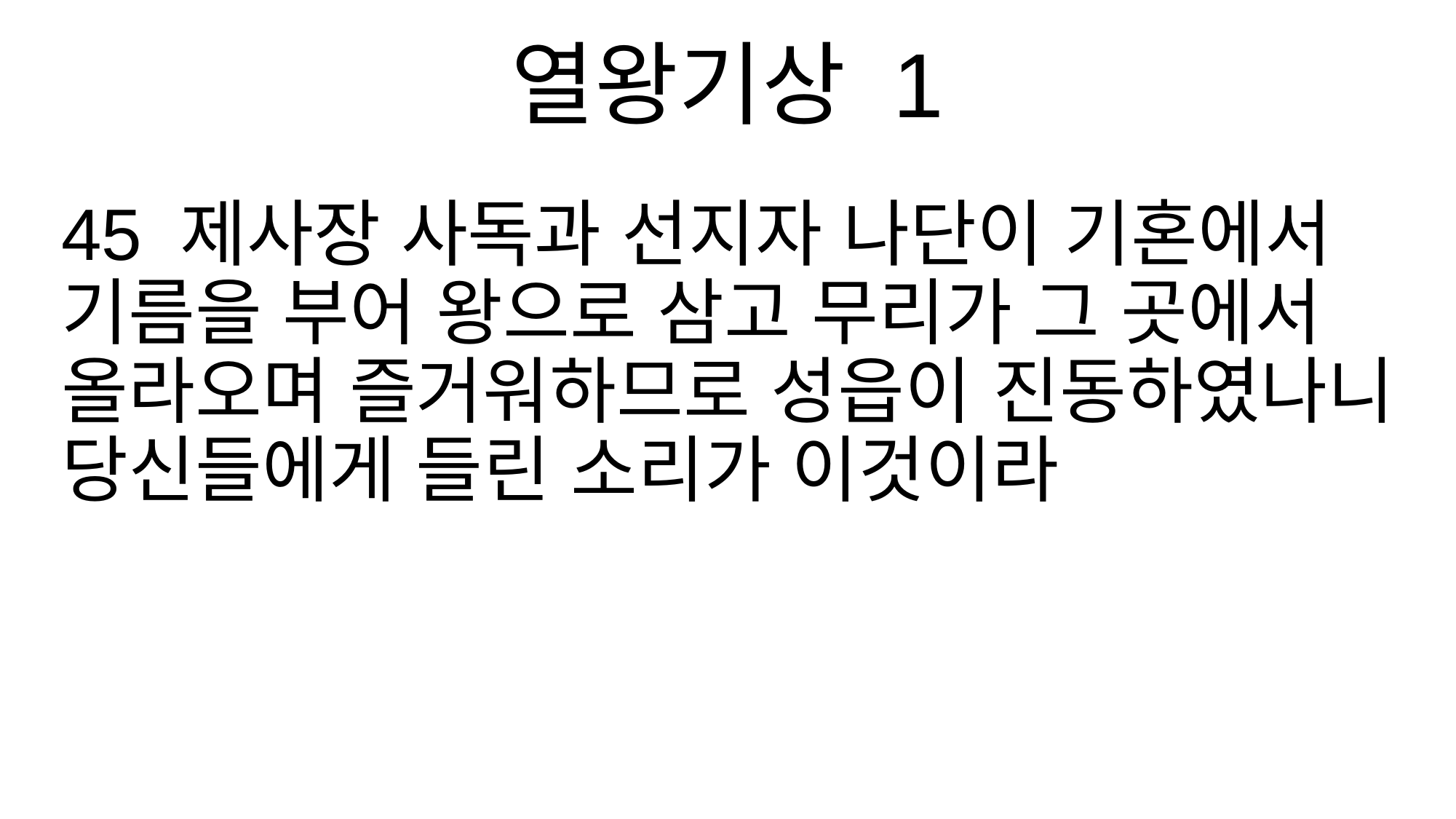

열왕기상 1
45 제사장 사독과 선지자 나단이 기혼에서 기름을 부어 왕으로 삼고 무리가 그 곳에서 올라오며 즐거워하므로 성읍이 진동하였나니 당신들에게 들린 소리가 이것이라